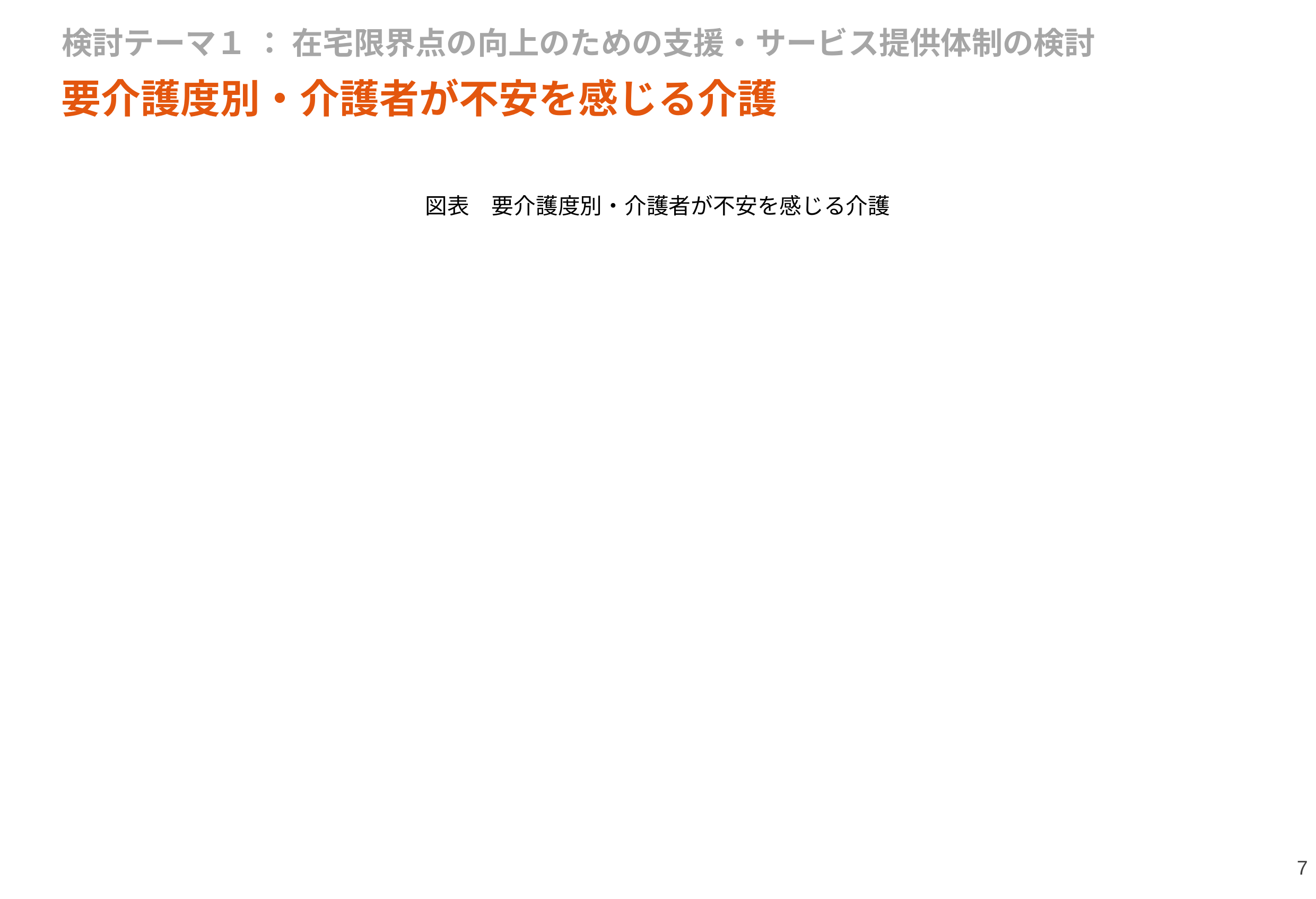

検討テーマ１ ： 在宅限界点の向上のための支援・サービス提供体制の検討
要介護度別・介護者が不安を感じる介護
図表　要介護度別・介護者が不安を感じる介護
7